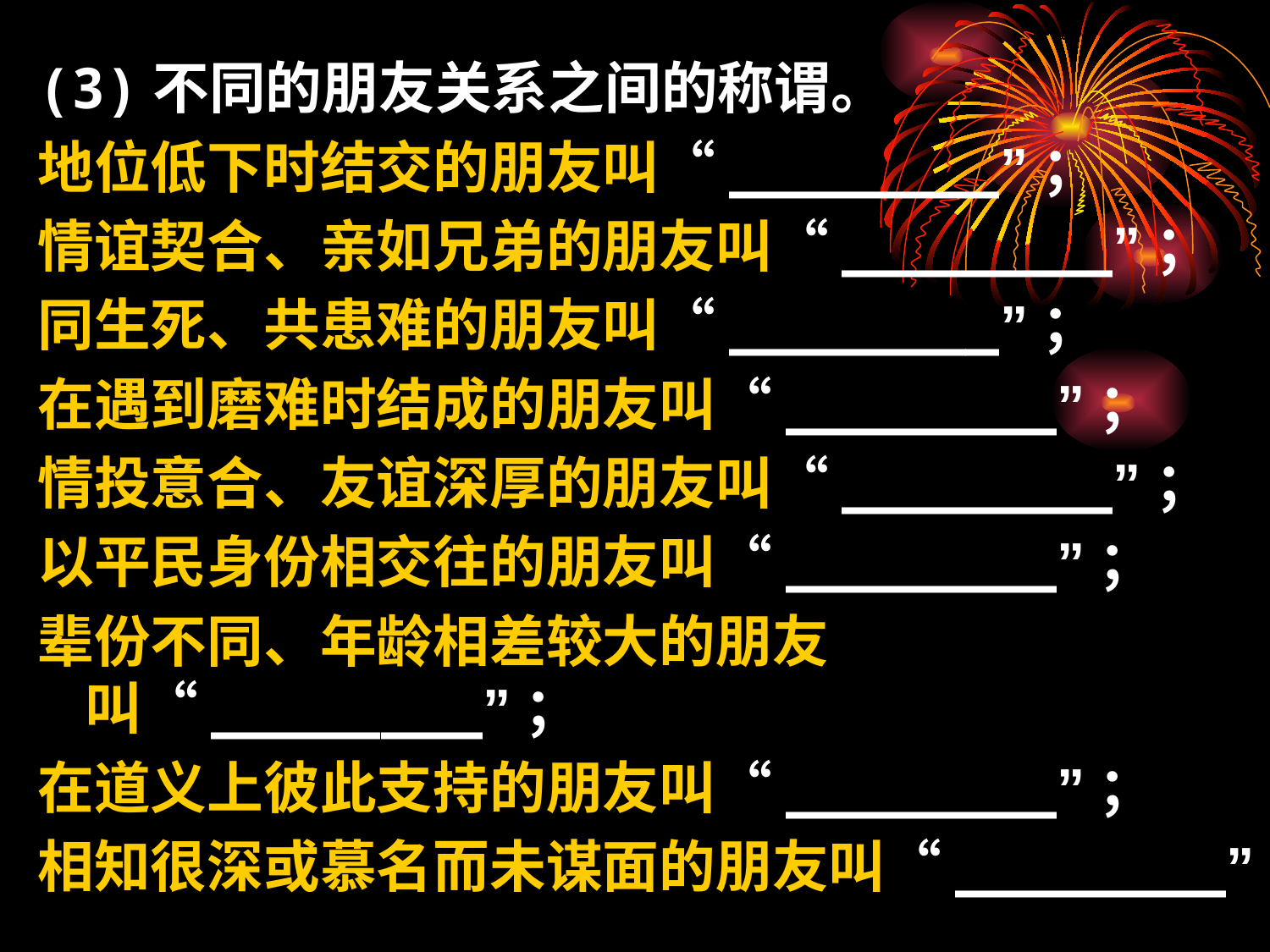

(3)不同的朋友关系之间的称谓。
地位低下时结交的朋友叫“________”；
情谊契合、亲如兄弟的朋友叫“________”；
同生死、共患难的朋友叫“________”；
在遇到磨难时结成的朋友叫“________”；
情投意合、友谊深厚的朋友叫“________”；
以平民身份相交往的朋友叫“________”；
辈份不同、年龄相差较大的朋友叫“________”；
在道义上彼此支持的朋友叫“________”；
相知很深或慕名而未谋面的朋友叫“________”